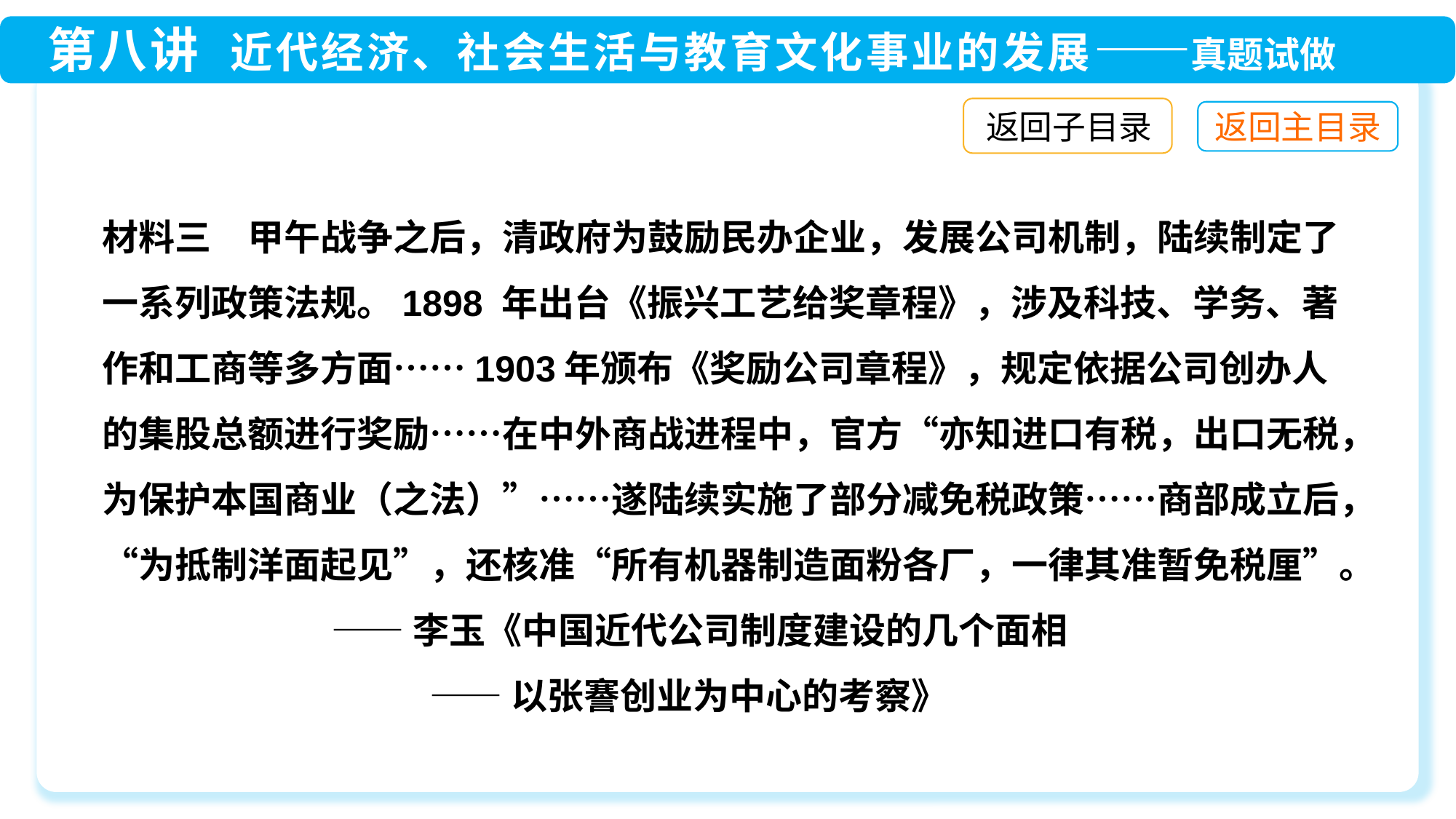

返回子目录

材料三　甲午战争之后，清政府为鼓励民办企业，发展公司机制，陆续制定了一系列政策法规。1898 年出台《振兴工艺给奖章程》，涉及科技、学务、著作和工商等多方面……1903年颁布《奖励公司章程》，规定依据公司创办人的集股总额进行奖励……在中外商战进程中，官方“亦知进口有税，出口无税，为保护本国商业（之法）”……遂陆续实施了部分减免税政策……商部成立后，“为抵制洋面起见”，还核准“所有机器制造面粉各厂，一律其准暂免税厘”。
                            ——李玉《中国近代公司制度建设的几个面相
                                        ——以张謇创业为中心的考察》